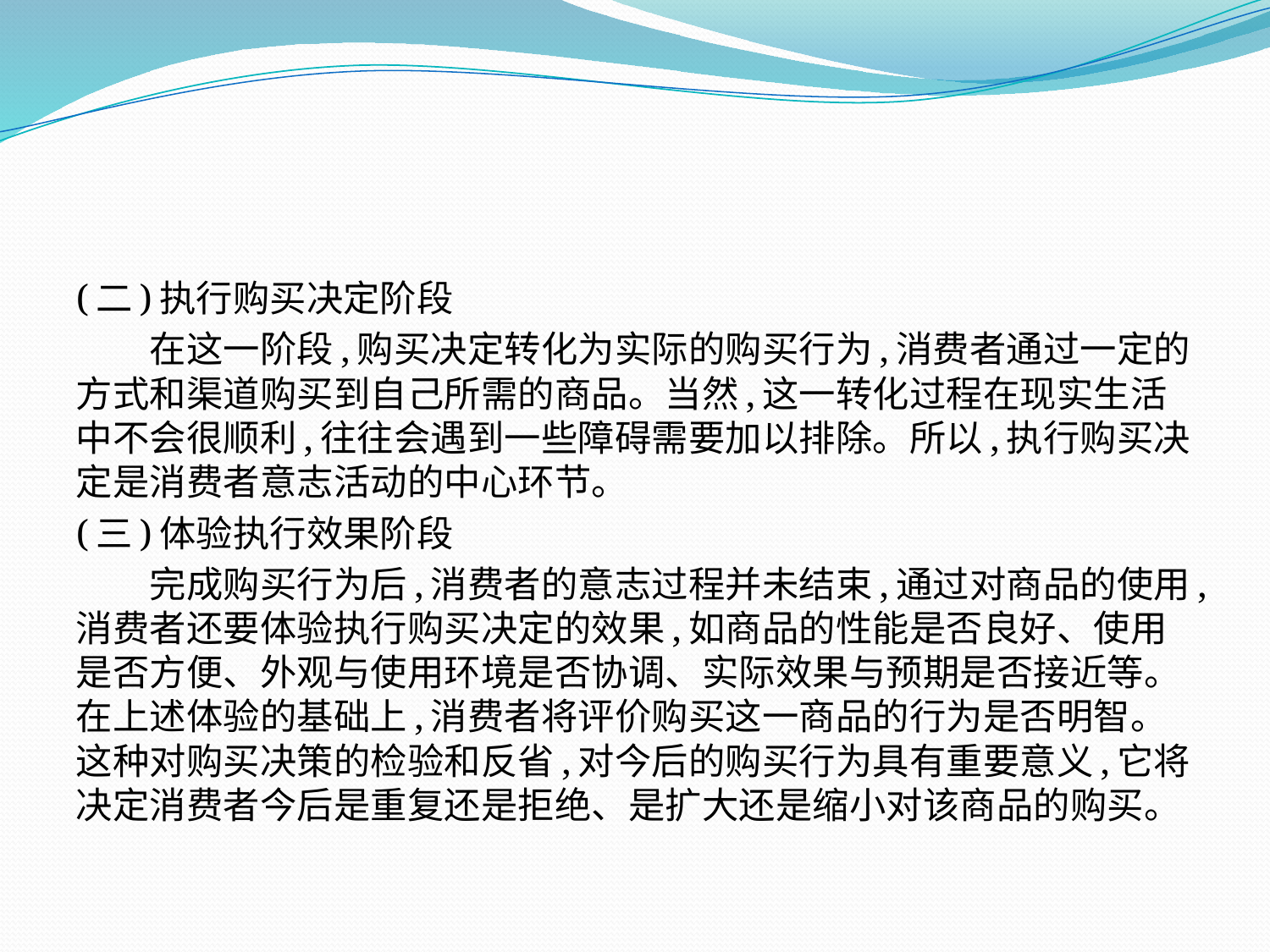

(二)执行购买决定阶段
　　在这一阶段,购买决定转化为实际的购买行为,消费者通过一定的方式和渠道购买到自己所需的商品。当然,这一转化过程在现实生活中不会很顺利,往往会遇到一些障碍需要加以排除。所以,执行购买决定是消费者意志活动的中心环节。
(三)体验执行效果阶段
　　完成购买行为后,消费者的意志过程并未结束,通过对商品的使用,消费者还要体验执行购买决定的效果,如商品的性能是否良好、使用是否方便、外观与使用环境是否协调、实际效果与预期是否接近等。在上述体验的基础上,消费者将评价购买这一商品的行为是否明智。这种对购买决策的检验和反省,对今后的购买行为具有重要意义,它将决定消费者今后是重复还是拒绝、是扩大还是缩小对该商品的购买。